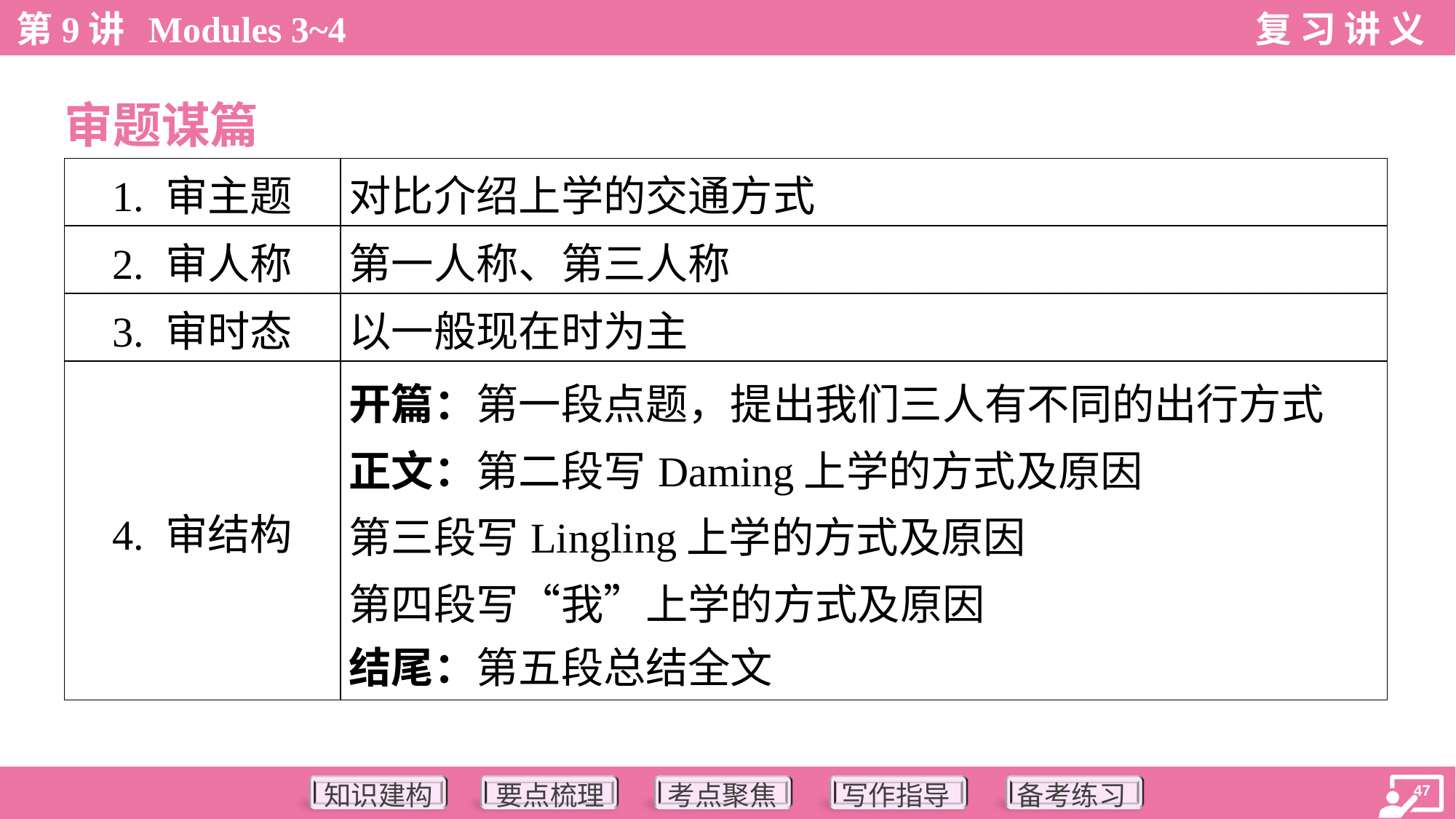

审题谋篇
| 1. 审主题 | 对比介绍上学的交通方式 |
| --- | --- |
| 2. 审人称 | 第一人称、第三人称 |
| 3. 审时态 | 以一般现在时为主 |
| 4. 审结构 | 开篇：第一段点题，提出我们三人有不同的出行方式 正文：第二段写Daming上学的方式及原因 第三段写Lingling上学的方式及原因 第四段写“我”上学的方式及原因 结尾：第五段总结全文 |